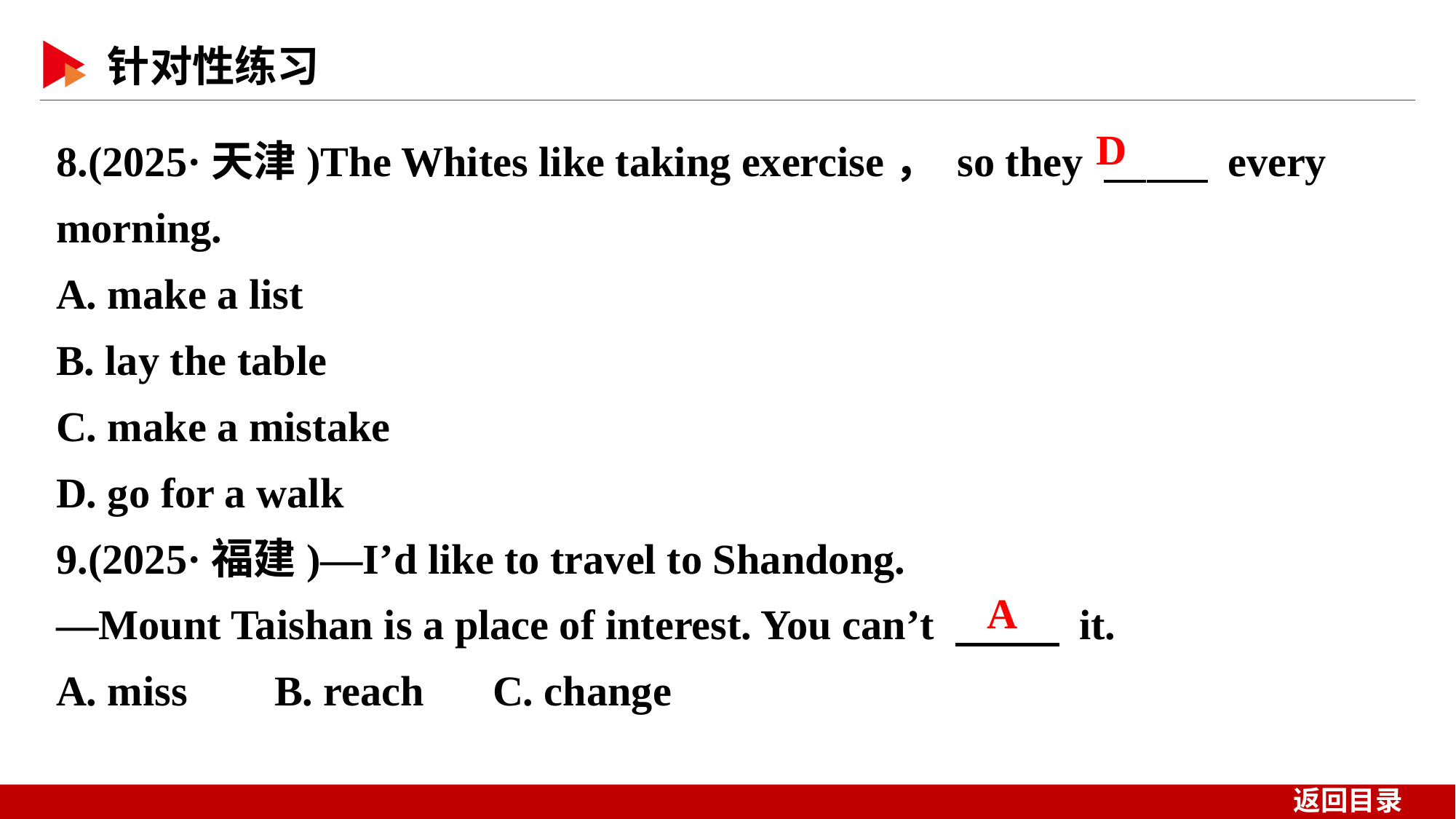

8.(2025·天津)The Whites like taking exercise， so they 　  　 every morning.
A. make a list
B. lay the table
C. make a mistake
D. go for a walk
9.(2025·福建)—I’d like to travel to Shandong.
—Mount Taishan is a place of interest. You can’t 　  　 it.
A. miss       	B. reach	C. change
D
A